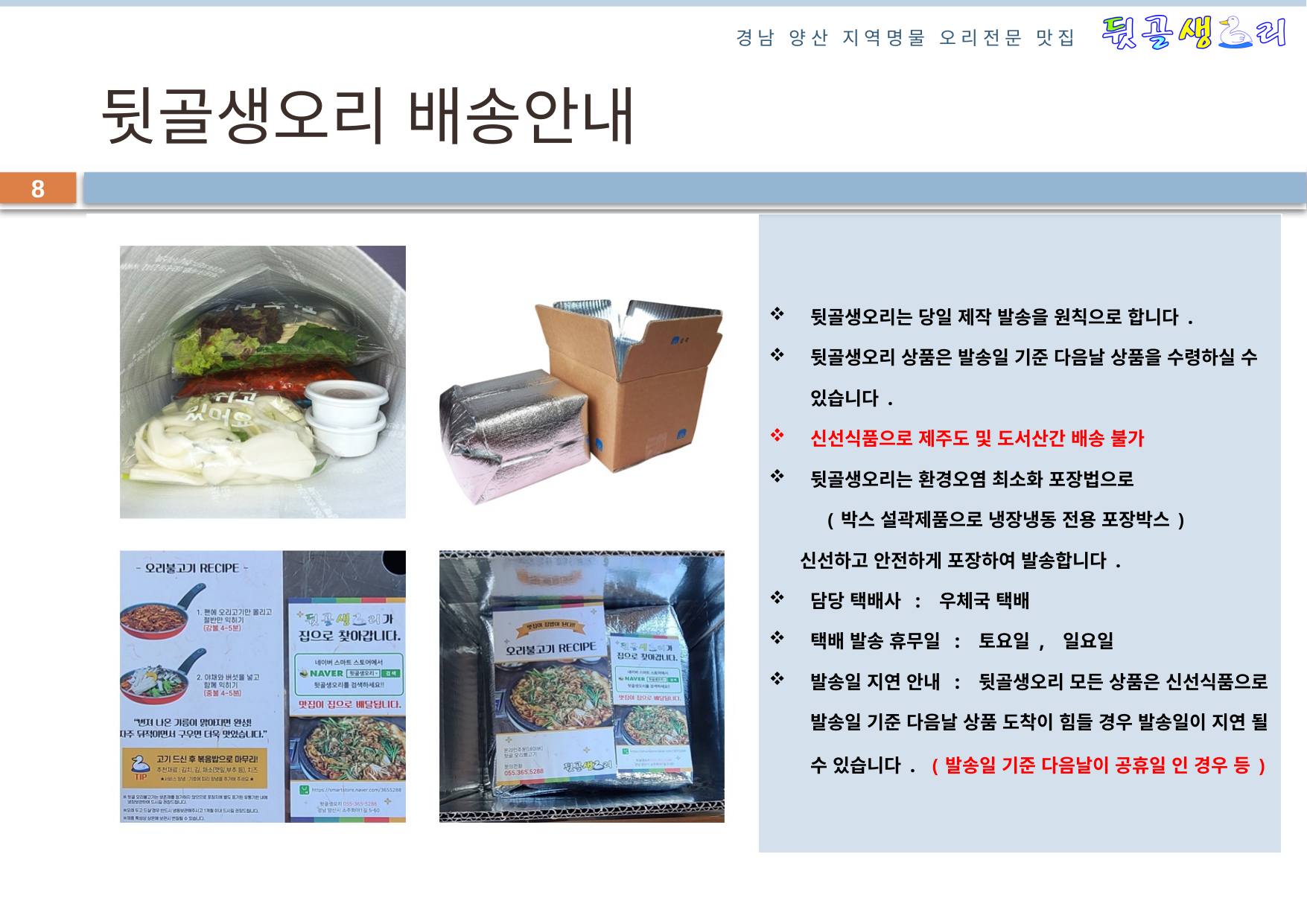

# 뒷골생오리 배송안내
8
|  | 뒷골생오리는 당일 제작 발송을 원칙으로 합니다. 뒷골생오리 상품은 발송일 기준 다음날 상품을 수령하실 수 있습니다. 신선식품으로 제주도 및 도서산간 배송 불가 뒷골생오리는 환경오염 최소화 포장법으로 (박스 설곽제품으로 냉장냉동 전용 포장박스) 신선하고 안전하게 포장하여 발송합니다. 담당 택배사 : 우체국 택배 택배 발송 휴무일 : 토요일, 일요일 발송일 지연 안내 : 뒷골생오리 모든 상품은 신선식품으로 발송일 기준 다음날 상품 도착이 힘들 경우 발송일이 지연 될 수 있습니다. (발송일 기준 다음날이 공휴일 인 경우 등) |
| --- | --- |